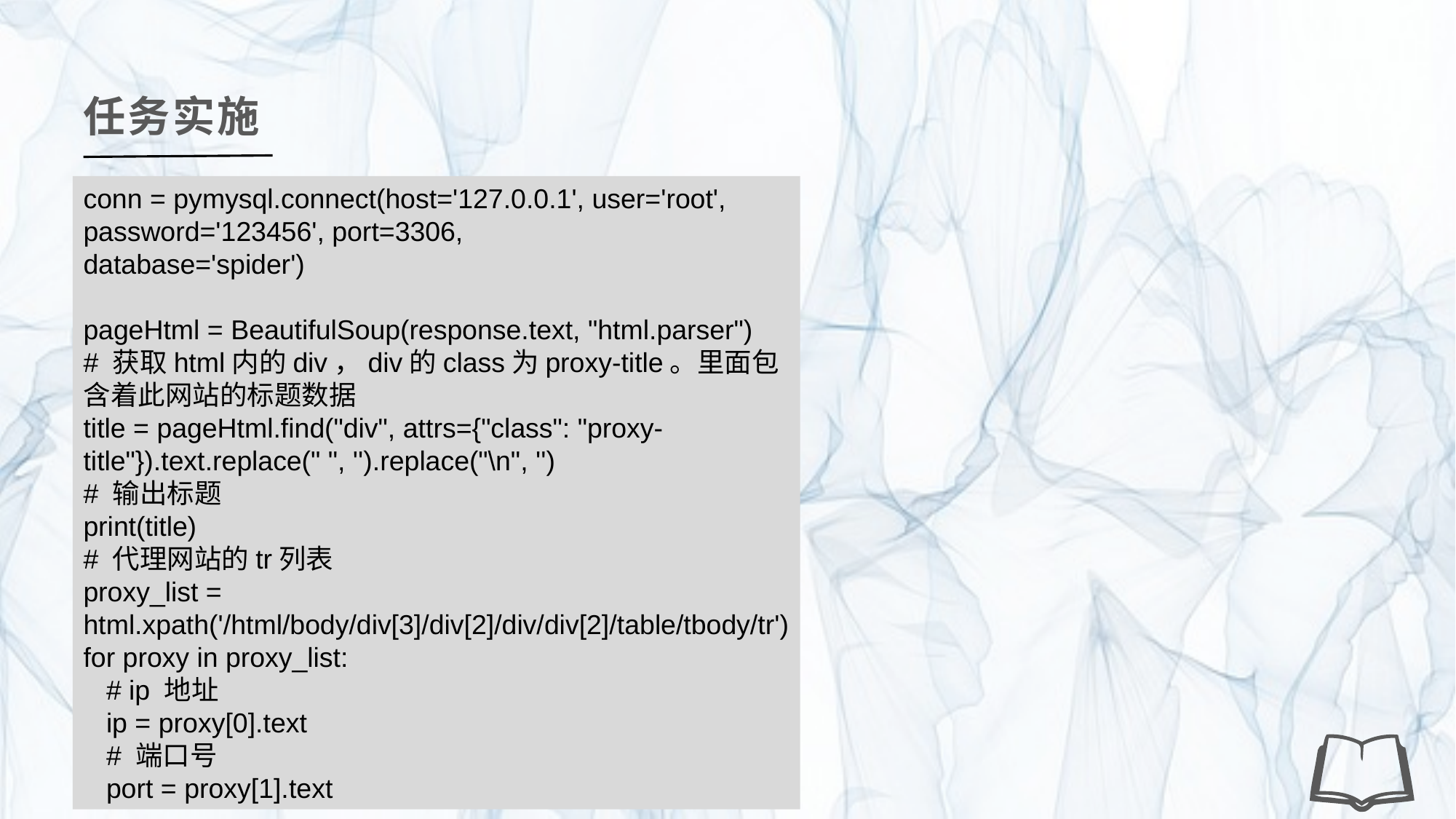

任务实施
conn = pymysql.connect(host='127.0.0.1', user='root', password='123456', port=3306,
database='spider')

pageHtml = BeautifulSoup(response.text, "html.parser")
# 获取html内的div，div的class为proxy-title。里面包含着此网站的标题数据
title = pageHtml.find("div", attrs={"class": "proxy-title"}).text.replace(" ", '').replace("\n", '')
# 输出标题
print(title)
# 代理网站的tr列表
proxy_list = html.xpath('/html/body/div[3]/div[2]/div/div[2]/table/tbody/tr')
for proxy in proxy_list:
   # ip 地址
   ip = proxy[0].text
   # 端口号
   port = proxy[1].text

38